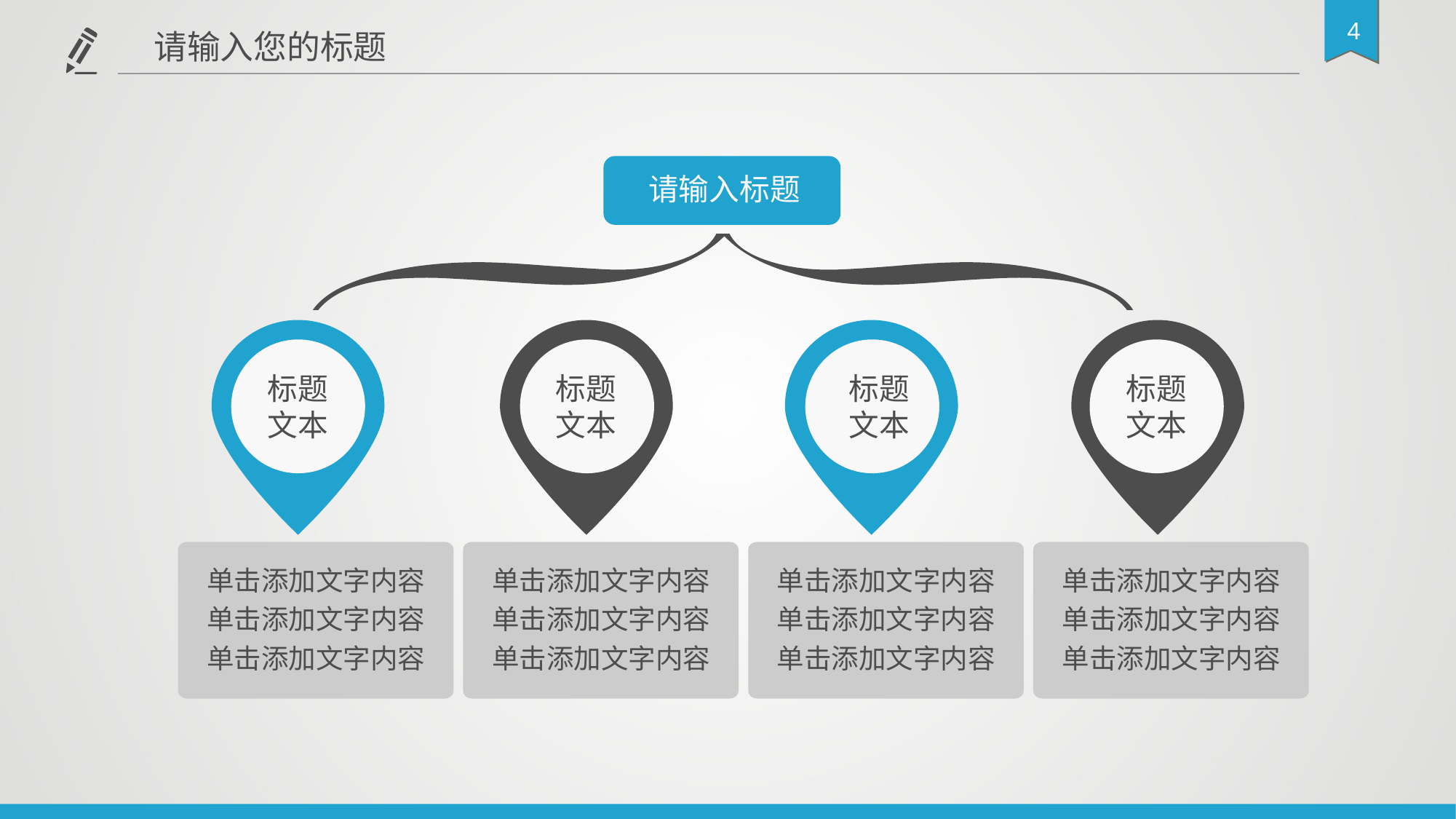

请输入您的标题

请输入标题

标题
文本
标题
文本
标题
文本
标题
文本

单击添加文字内容
单击添加文字内容
单击添加文字内容

单击添加文字内容
单击添加文字内容
单击添加文字内容

单击添加文字内容
单击添加文字内容
单击添加文字内容

单击添加文字内容
单击添加文字内容
单击添加文字内容